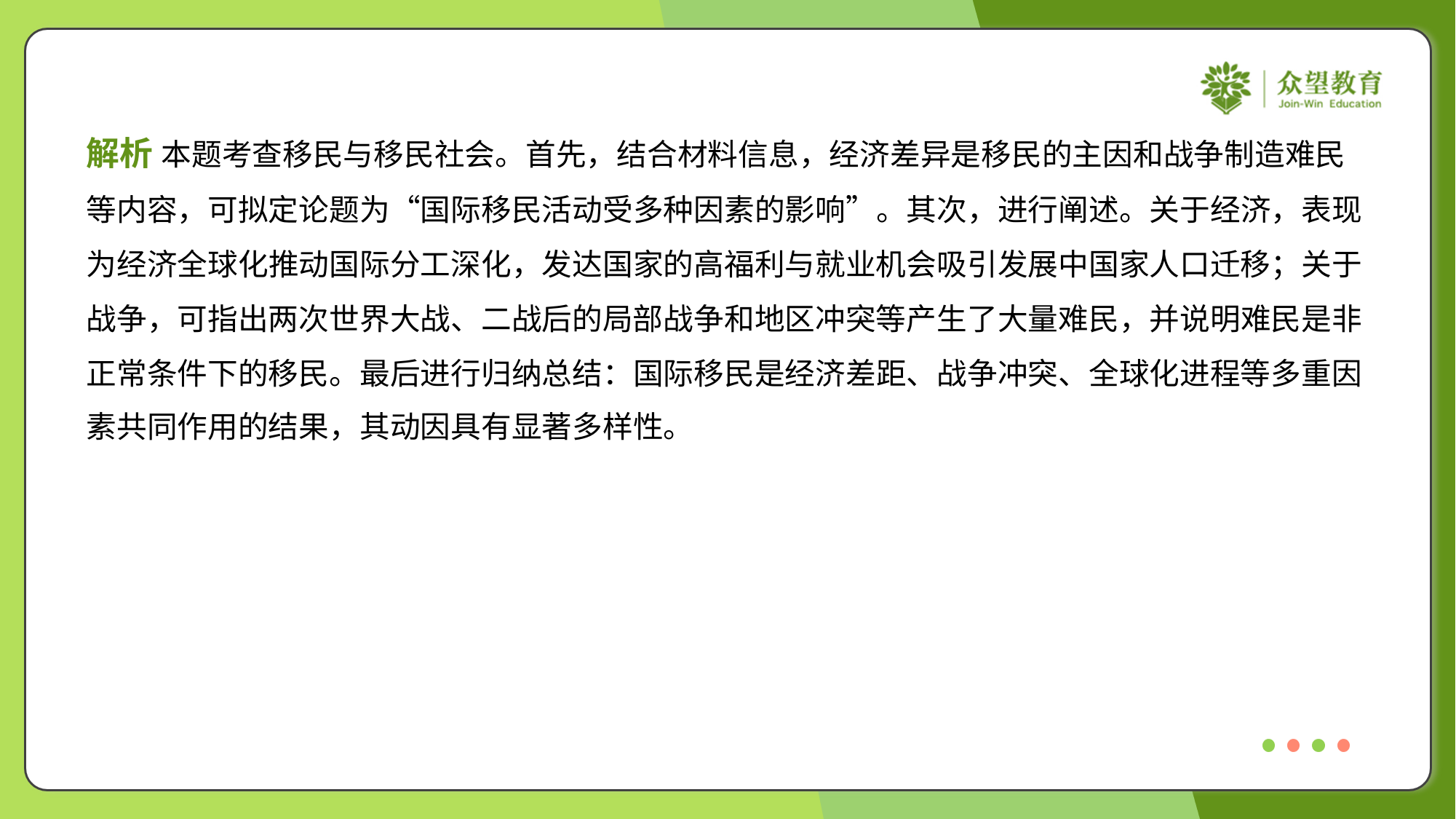

解析 本题考查移民与移民社会。首先，结合材料信息，经济差异是移民的主因和战争制造难民
等内容，可拟定论题为“国际移民活动受多种因素的影响”。其次，进行阐述。关于经济，表现
为经济全球化推动国际分工深化，发达国家的高福利与就业机会吸引发展中国家人口迁移；关于
战争，可指出两次世界大战、二战后的局部战争和地区冲突等产生了大量难民，并说明难民是非
正常条件下的移民。最后进行归纳总结：国际移民是经济差距、战争冲突、全球化进程等多重因
素共同作用的结果，其动因具有显著多样性。